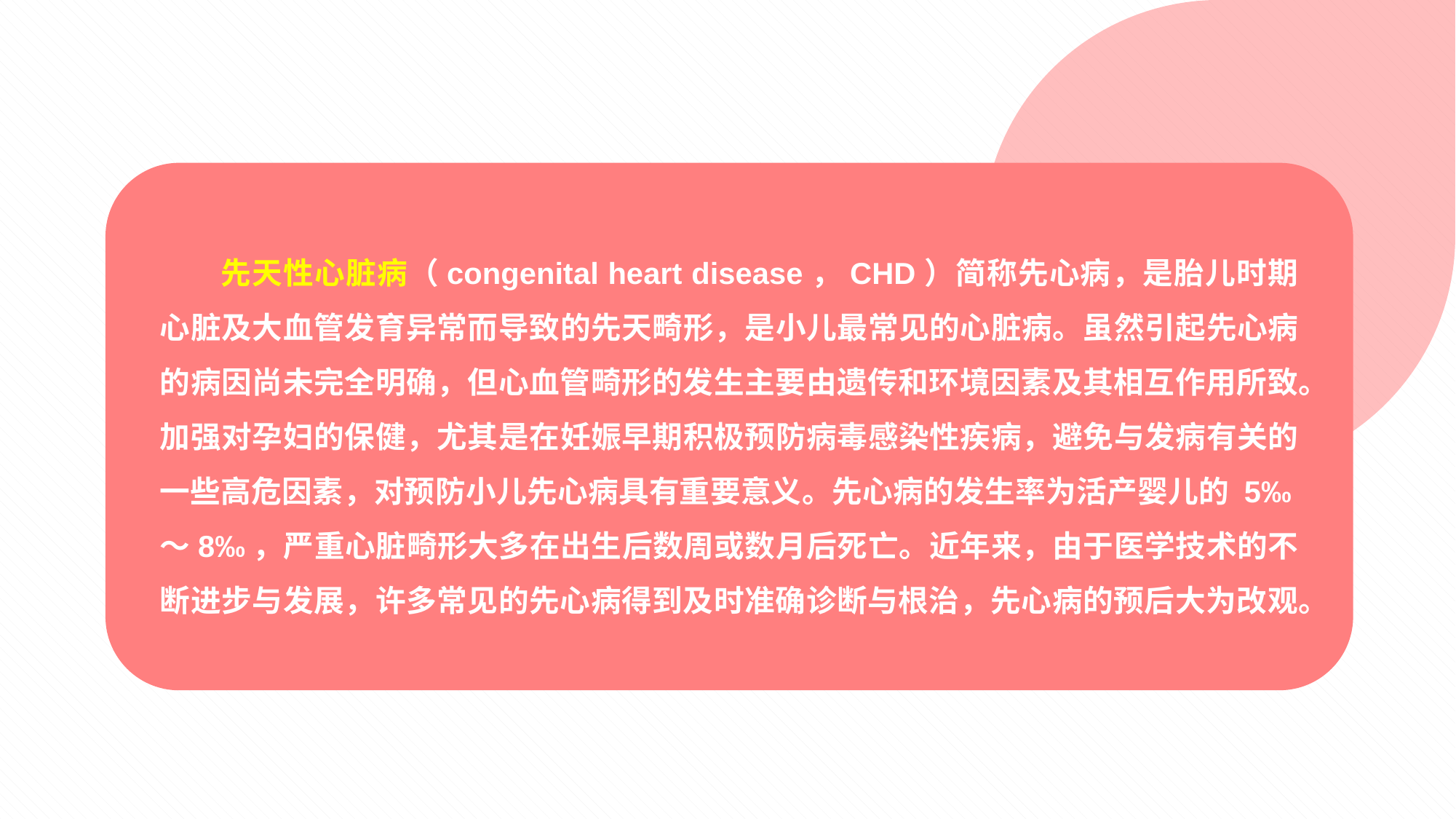

先天性心脏病（congenital heart disease，CHD）简称先心病，是胎儿时期心脏及大血管发育异常而导致的先天畸形，是小儿最常见的心脏病。虽然引起先心病的病因尚未完全明确，但心血管畸形的发生主要由遗传和环境因素及其相互作用所致。加强对孕妇的保健，尤其是在妊娠早期积极预防病毒感染性疾病，避免与发病有关的一些高危因素，对预防小儿先心病具有重要意义。先心病的发生率为活产婴儿的 5‰～8‰，严重心脏畸形大多在出生后数周或数月后死亡。近年来，由于医学技术的不断进步与发展，许多常见的先心病得到及时准确诊断与根治，先心病的预后大为改观。